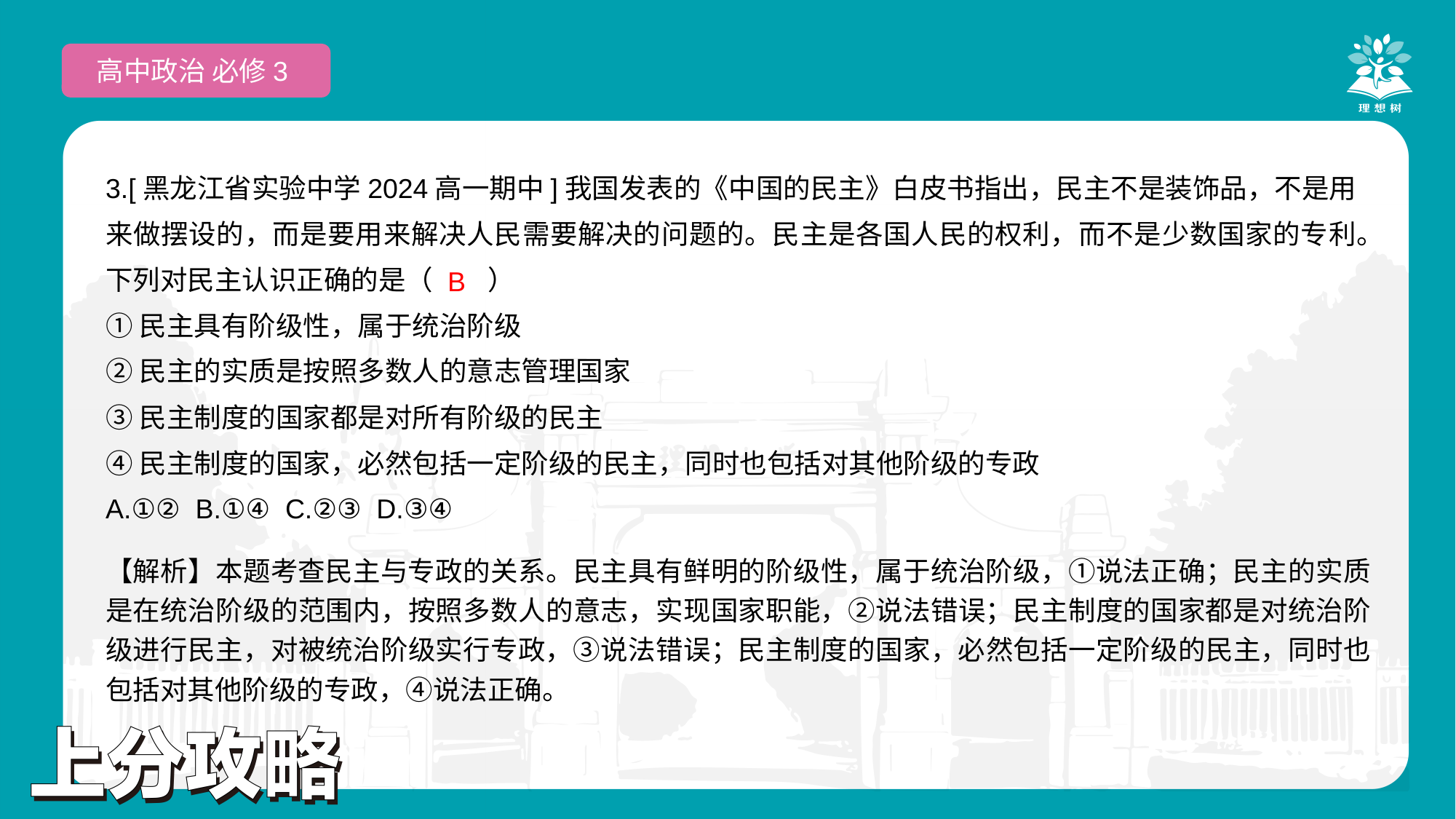

高中政治 必修3
3.[黑龙江省实验中学2024高一期中]我国发表的《中国的民主》白皮书指出，民主不是装饰品，不是用来做摆设的，而是要用来解决人民需要解决的问题的。民主是各国人民的权利，而不是少数国家的专利。下列对民主认识正确的是（　　）
①民主具有阶级性，属于统治阶级
②民主的实质是按照多数人的意志管理国家
③民主制度的国家都是对所有阶级的民主
④民主制度的国家，必然包括一定阶级的民主，同时也包括对其他阶级的专政
A.①②  B.①④  C.②③  D.③④
 B
【解析】本题考查民主与专政的关系。民主具有鲜明的阶级性，属于统治阶级，①说法正确；民主的实质是在统治阶级的范围内，按照多数人的意志，实现国家职能，②说法错误；民主制度的国家都是对统治阶级进行民主，对被统治阶级实行专政，③说法错误；民主制度的国家，必然包括一定阶级的民主，同时也包括对其他阶级的专政，④说法正确。